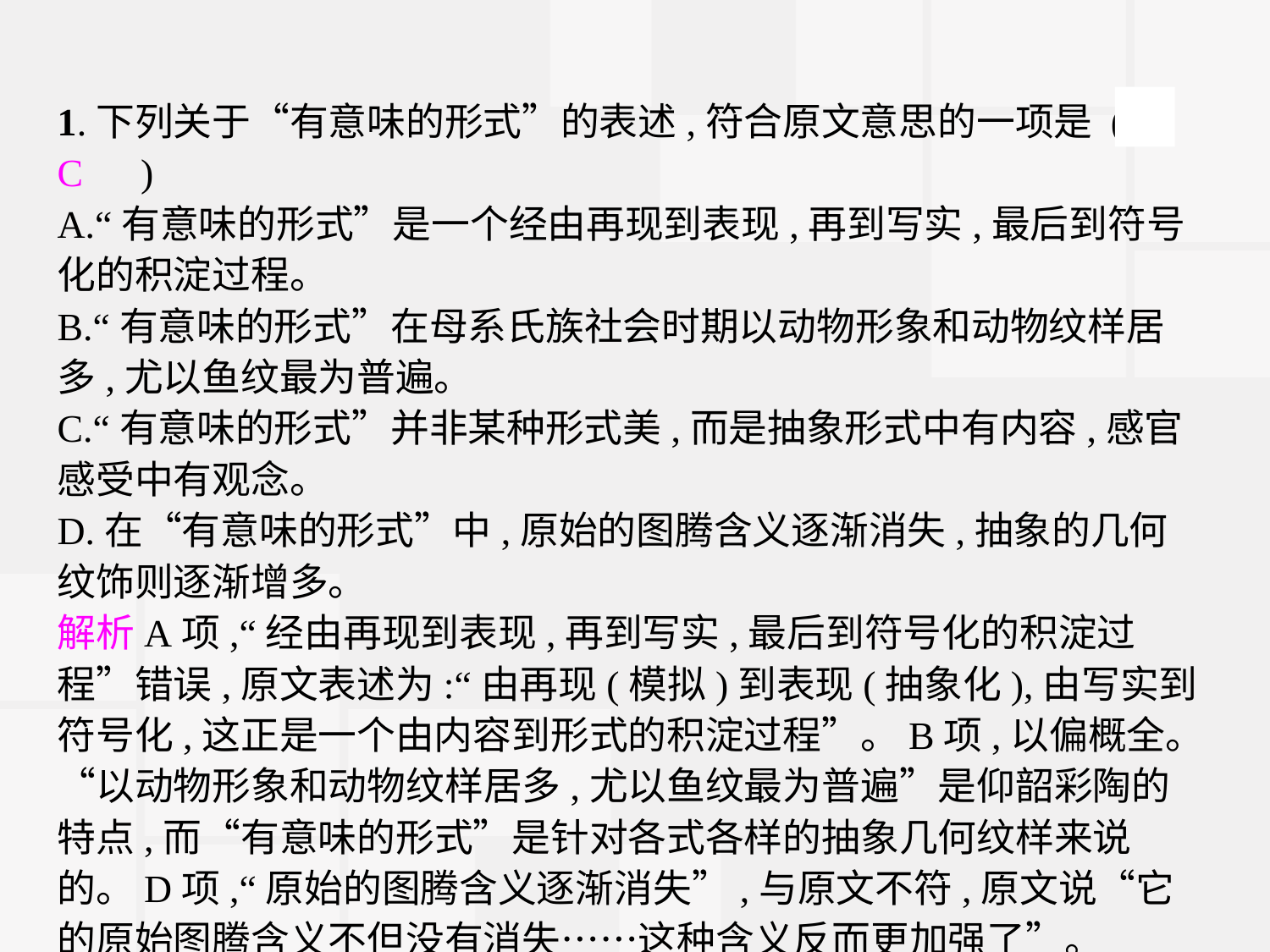

1.下列关于“有意味的形式”的表述,符合原文意思的一项是 (　C　)
A.“有意味的形式”是一个经由再现到表现,再到写实,最后到符号化的积淀过程。
B.“有意味的形式”在母系氏族社会时期以动物形象和动物纹样居多,尤以鱼纹最为普遍。
C.“有意味的形式”并非某种形式美,而是抽象形式中有内容,感官感受中有观念。
D.在“有意味的形式”中,原始的图腾含义逐渐消失,抽象的几何纹饰则逐渐增多。
解析A项,“经由再现到表现,再到写实,最后到符号化的积淀过程”错误,原文表述为:“由再现(模拟)到表现(抽象化),由写实到符号化,这正是一个由内容到形式的积淀过程”。B项,以偏概全。“以动物形象和动物纹样居多,尤以鱼纹最为普遍”是仰韶彩陶的特点,而“有意味的形式”是针对各式各样的抽象几何纹样来说的。D项,“原始的图腾含义逐渐消失”,与原文不符,原文说“它的原始图腾含义不但没有消失……这种含义反而更加强了”。